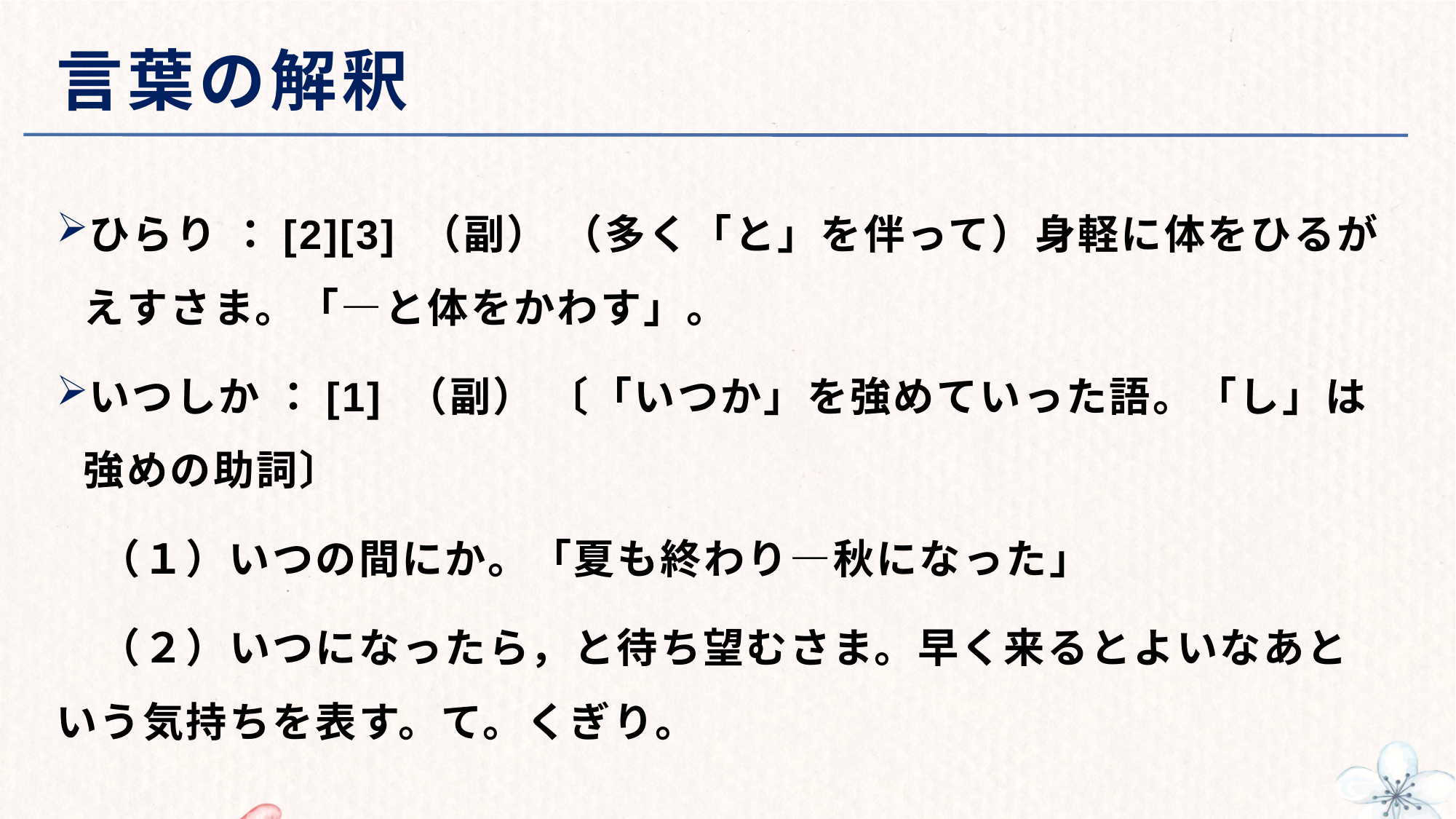

# 言葉の解釈
ひらり ：[2][3] （副） （多く「と」を伴って）身軽に体をひるがえすさま。「―と体をかわす」。
いつしか ：[1] （副） 〔「いつか」を強めていった語。「し」は強めの助詞〕
　（１）いつの間にか。「夏も終わり―秋になった」
　（２）いつになったら，と待ち望むさま。早く来るとよいなあという気持ちを表す。て。くぎり。